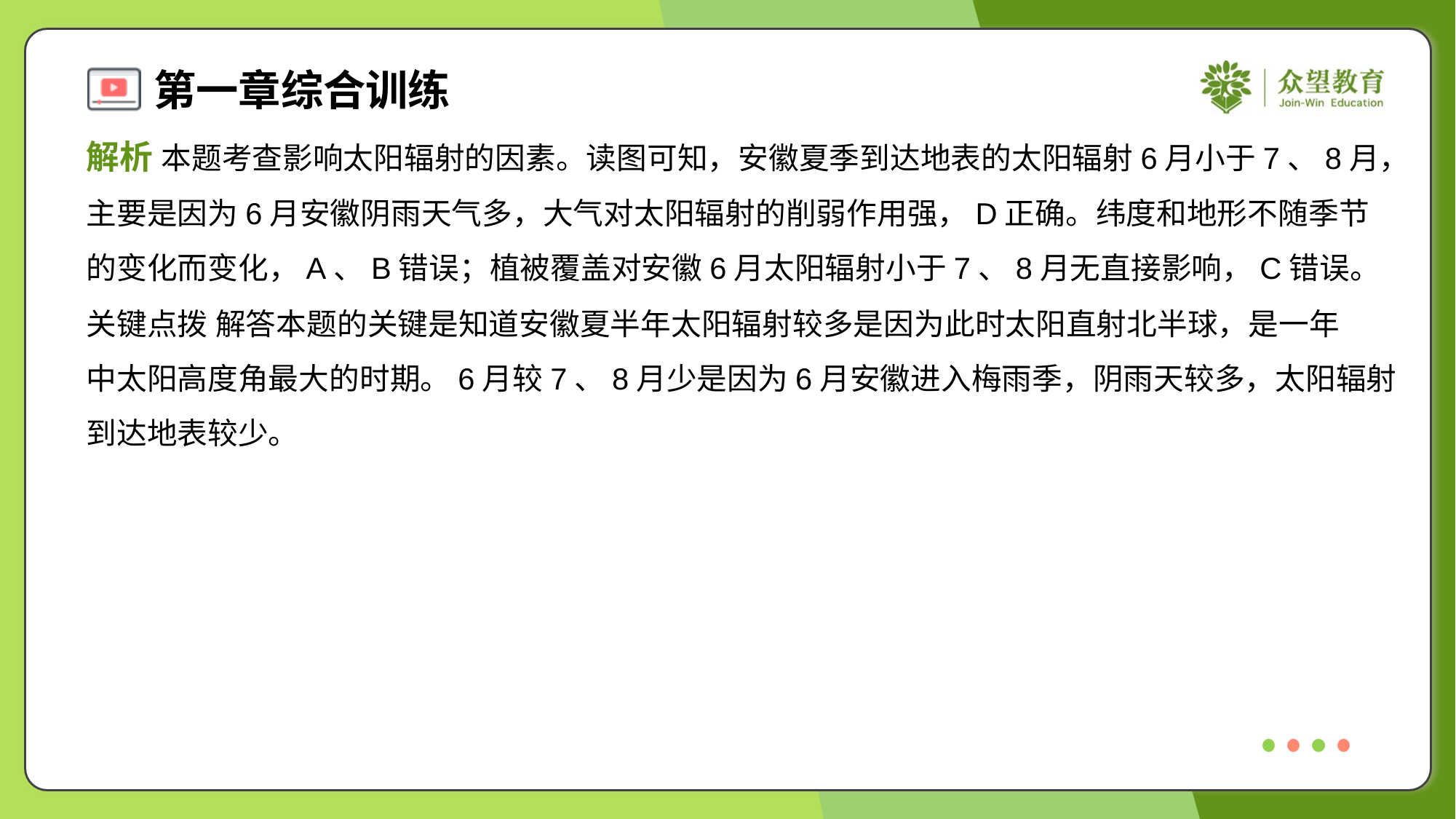

解析 本题考查影响太阳辐射的因素。读图可知，安徽夏季到达地表的太阳辐射6月小于7、8月，
主要是因为6月安徽阴雨天气多，大气对太阳辐射的削弱作用强，D正确。纬度和地形不随季节
的变化而变化，A、B错误；植被覆盖对安徽6月太阳辐射小于7、8月无直接影响，C错误。
关键点拨 解答本题的关键是知道安徽夏半年太阳辐射较多是因为此时太阳直射北半球，是一年
中太阳高度角最大的时期。6月较7、8月少是因为6月安徽进入梅雨季，阴雨天较多，太阳辐射
到达地表较少。